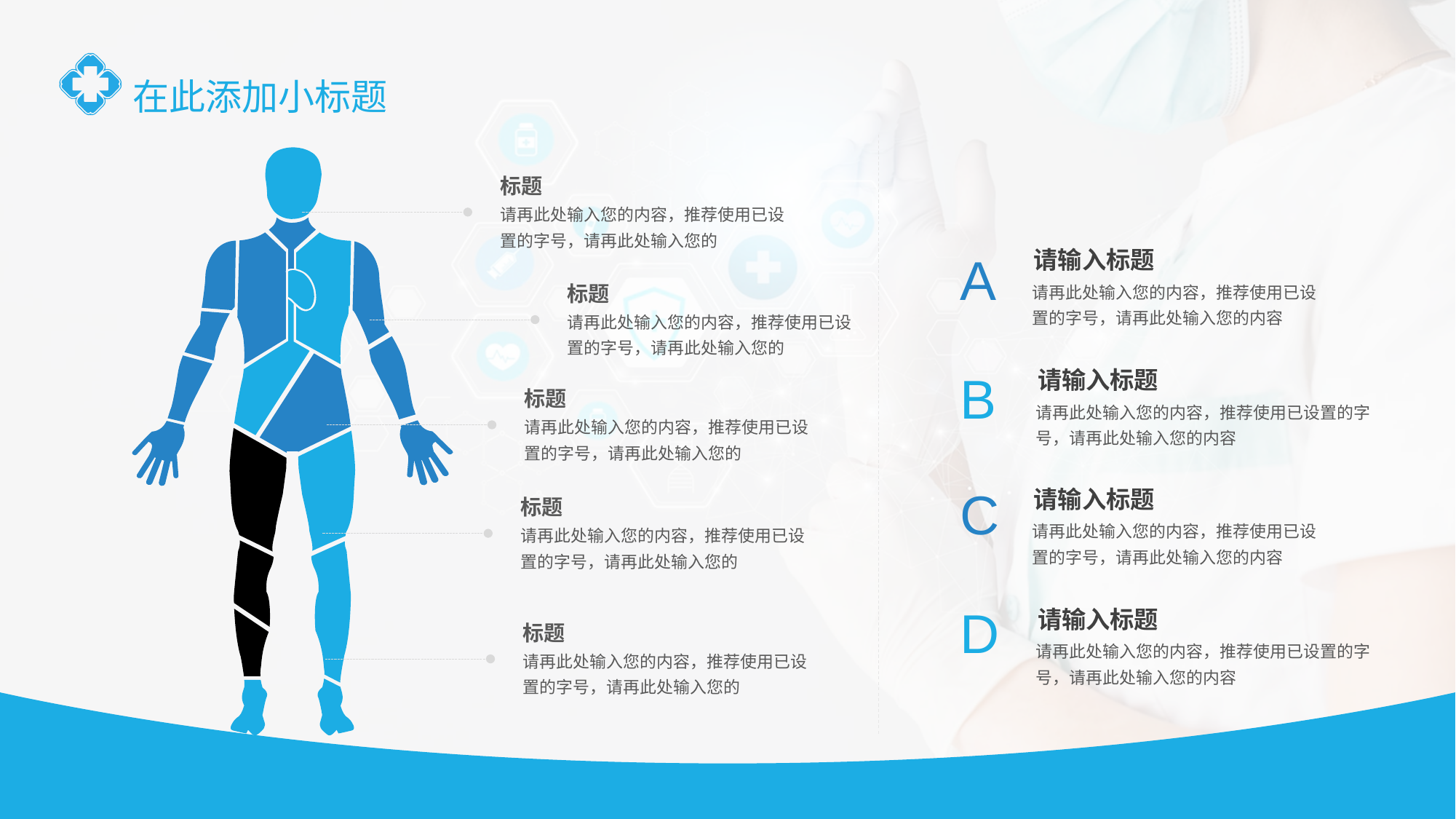

在此添加小标题

标题
请再此处输入您的内容，推荐使用已设置的字号，请再此处输入您的
A
请输入标题
标题
请再此处输入您的内容，推荐使用已设置的字号，请再此处输入您的
请再此处输入您的内容，推荐使用已设置的字号，请再此处输入您的内容
B
请输入标题
标题
请再此处输入您的内容，推荐使用已设置的字号，请再此处输入您的
请再此处输入您的内容，推荐使用已设置的字号，请再此处输入您的内容
C
请输入标题
标题
请再此处输入您的内容，推荐使用已设置的字号，请再此处输入您的
请再此处输入您的内容，推荐使用已设置的字号，请再此处输入您的内容
D
请输入标题
标题
请再此处输入您的内容，推荐使用已设置的字号，请再此处输入您的
请再此处输入您的内容，推荐使用已设置的字号，请再此处输入您的内容